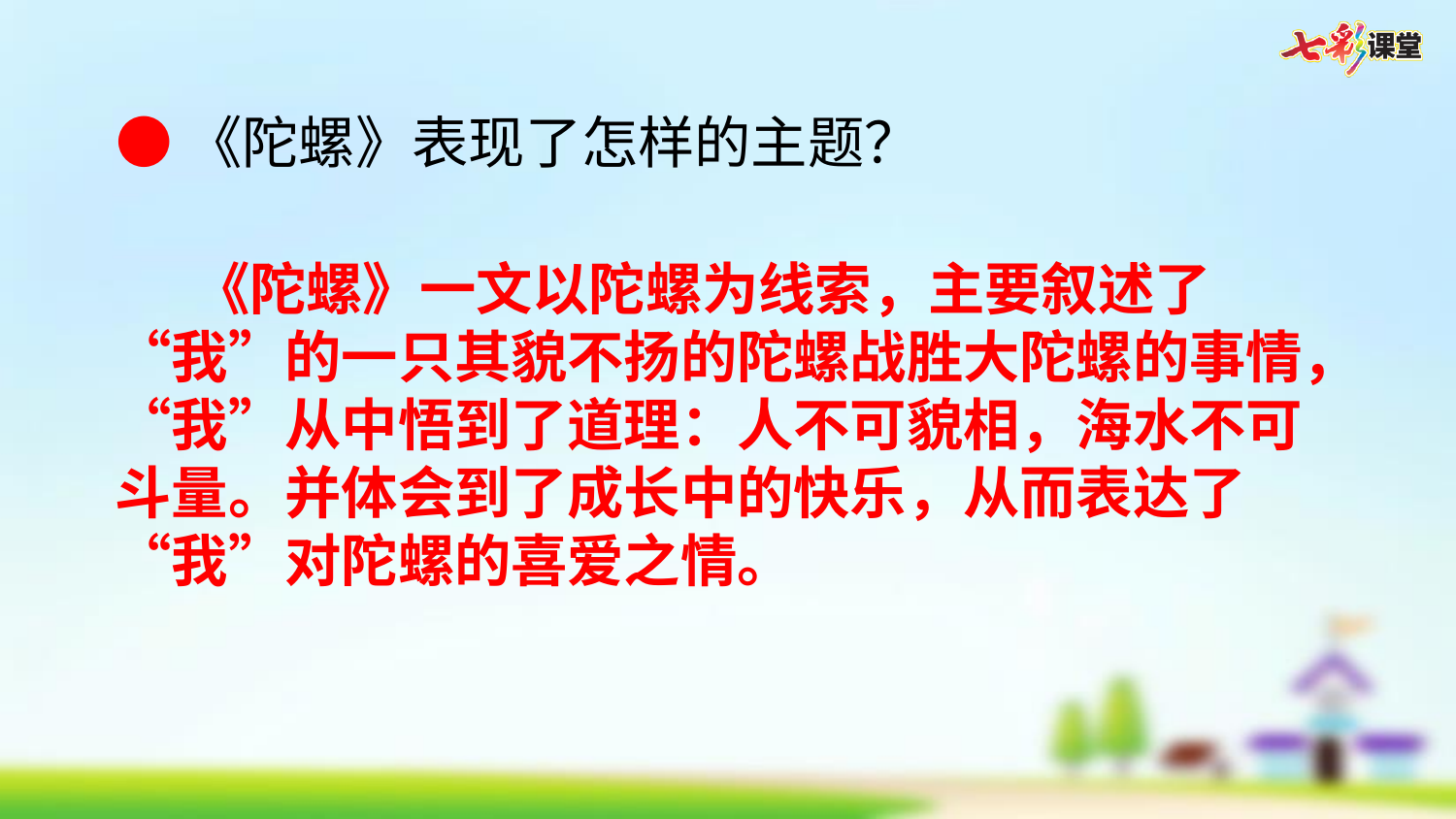

●《陀螺》表现了怎样的主题？
     《陀螺》一文以陀螺为线索，主要叙述了“我”的一只其貌不扬的陀螺战胜大陀螺的事情，“我”从中悟到了道理：人不可貌相，海水不可斗量。并体会到了成长中的快乐，从而表达了“我”对陀螺的喜爱之情。